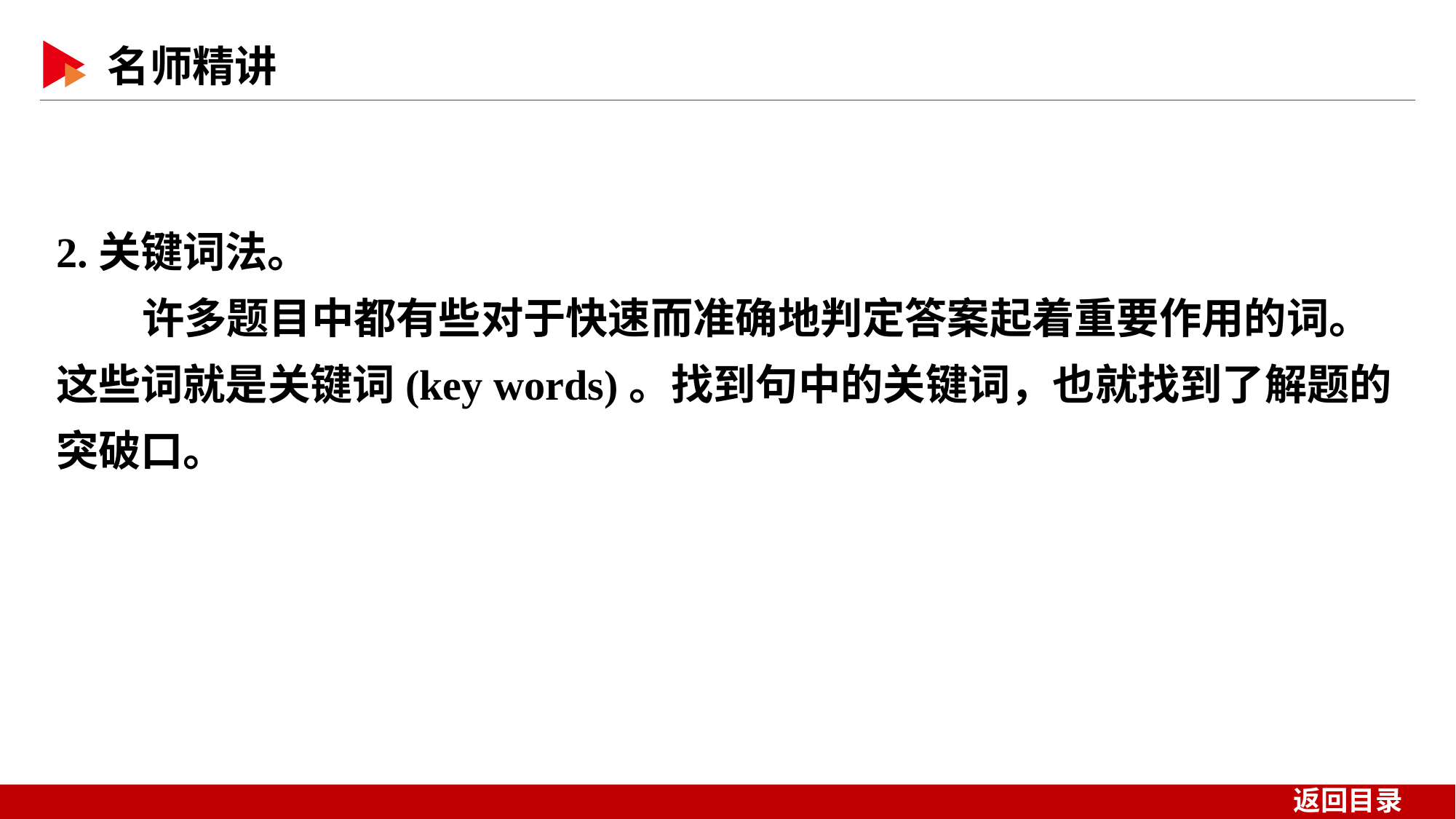

2.关键词法。
许多题目中都有些对于快速而准确地判定答案起着重要作用的词。这些词就是关键词(key words)。找到句中的关键词，也就找到了解题的突破口。